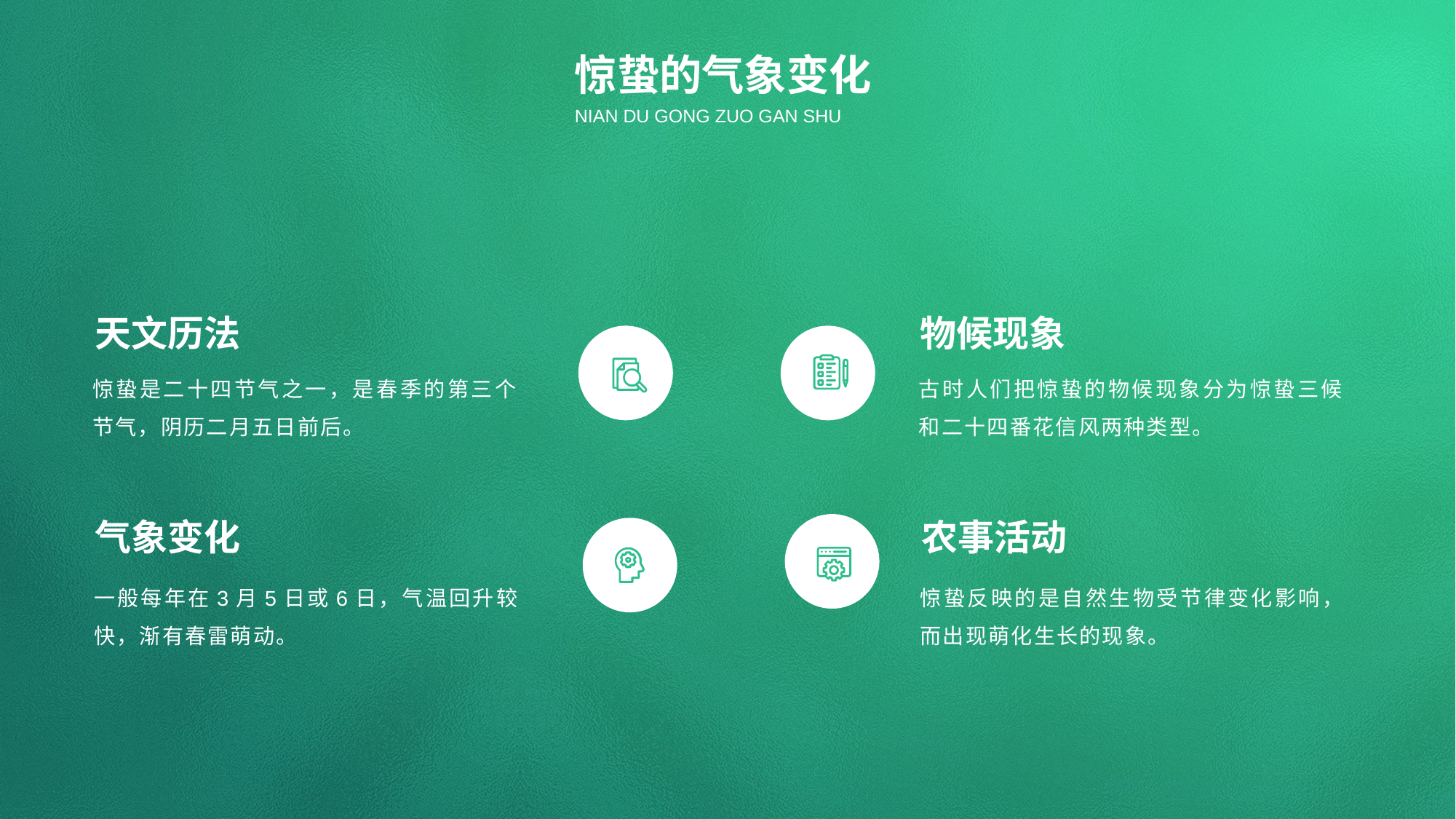

惊蛰的气象变化
NIAN DU GONG ZUO GAN SHU
天文历法
物候现象

惊蛰是二十四节气之一，是春季的第三个节气，阴历二月五日前后。
古时人们把惊蛰的物候现象分为惊蛰三候和二十四番花信风两种类型。
气象变化
农事活动

一般每年在3月5日或6日，气温回升较快，渐有春雷萌动。
惊蛰反映的是自然生物受节律变化影响，而出现萌化生长的现象。